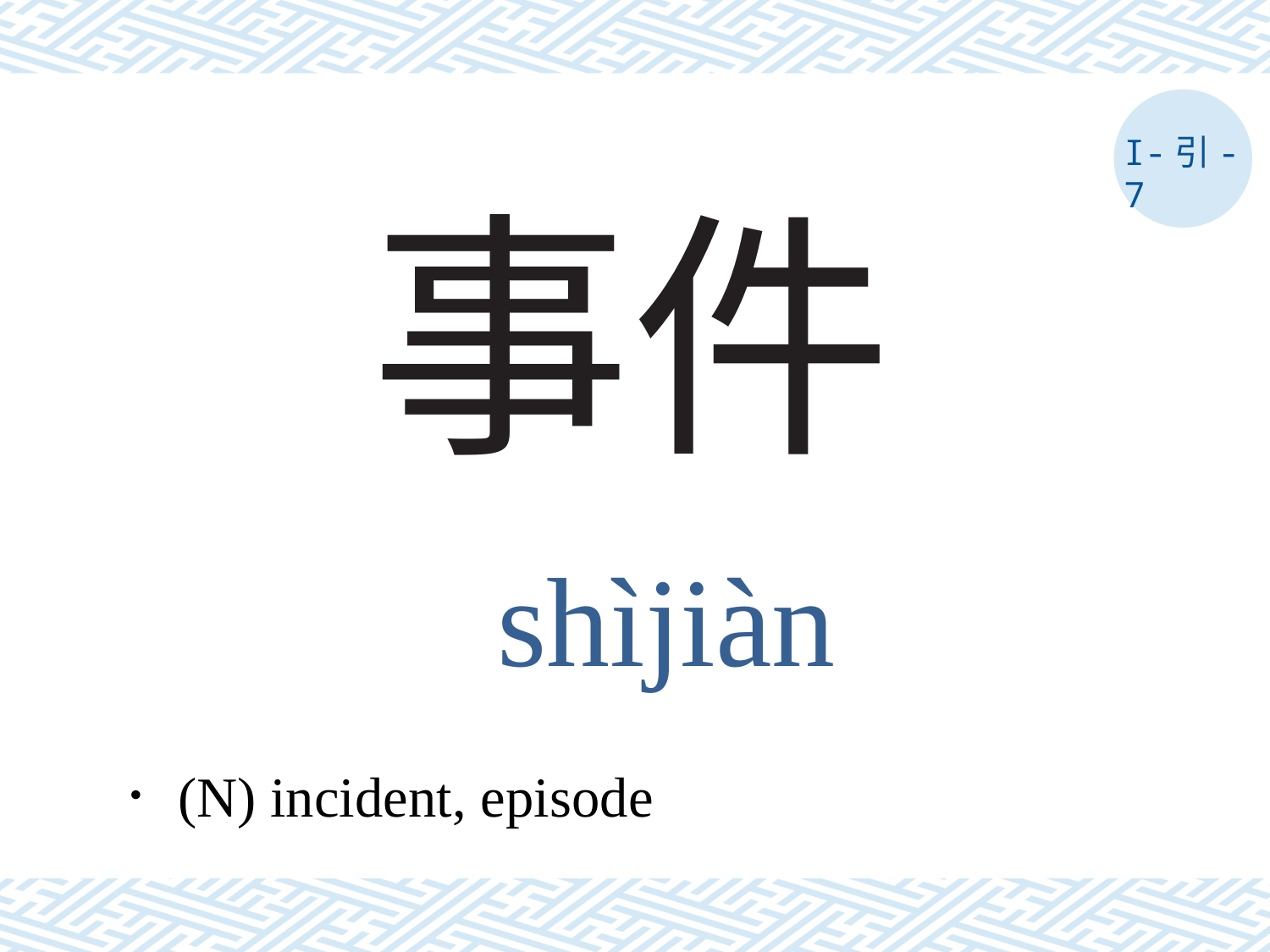

I-引- 7

# 事件
shìjiàn
．(N) incident, episode